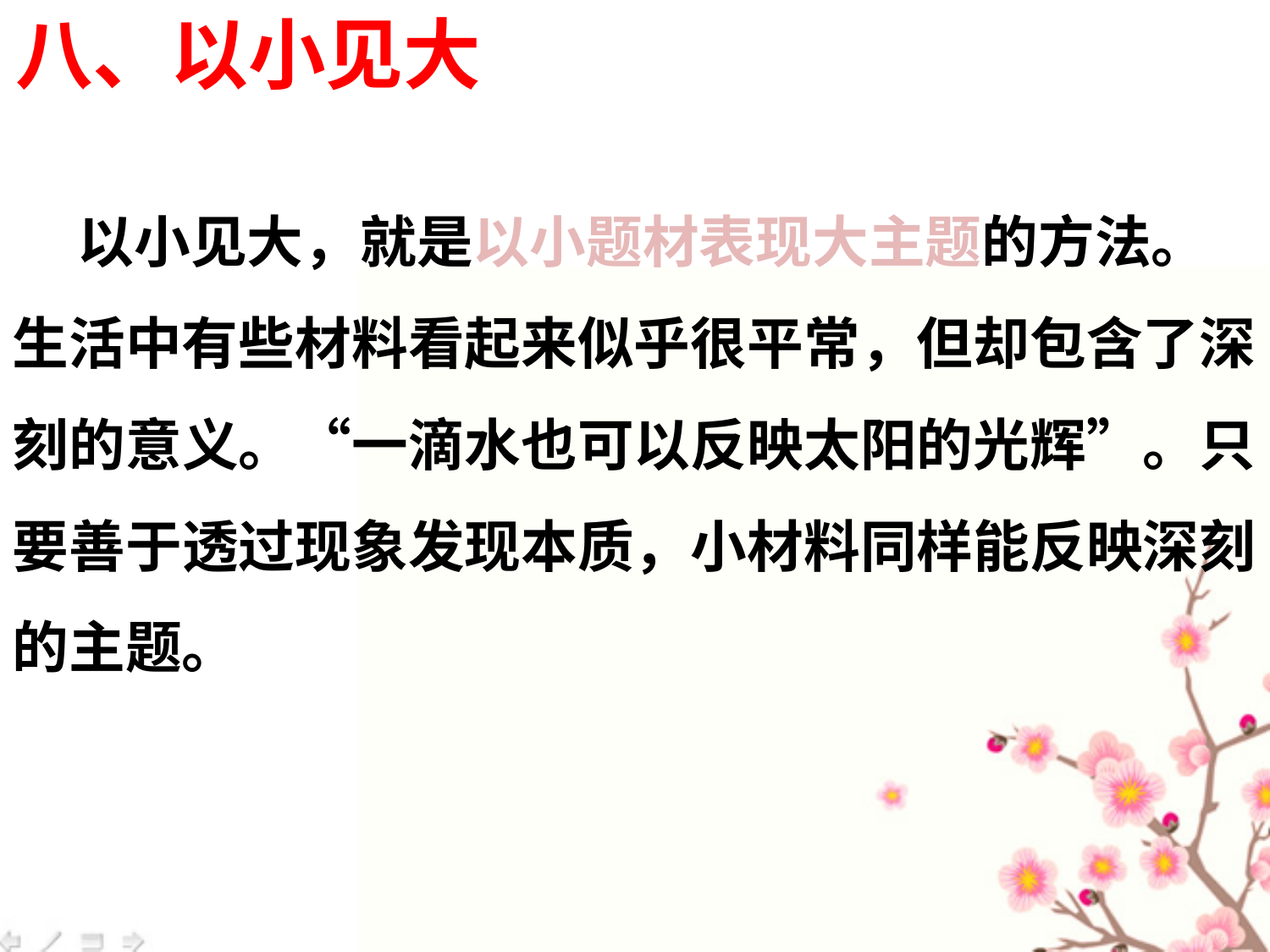

八、以小见大
    以小见大，就是以小题材表现大主题的方法。生活中有些材料看起来似乎很平常，但却包含了深刻的意义。“一滴水也可以反映太阳的光辉”。只要善于透过现象发现本质，小材料同样能反映深刻的主题。